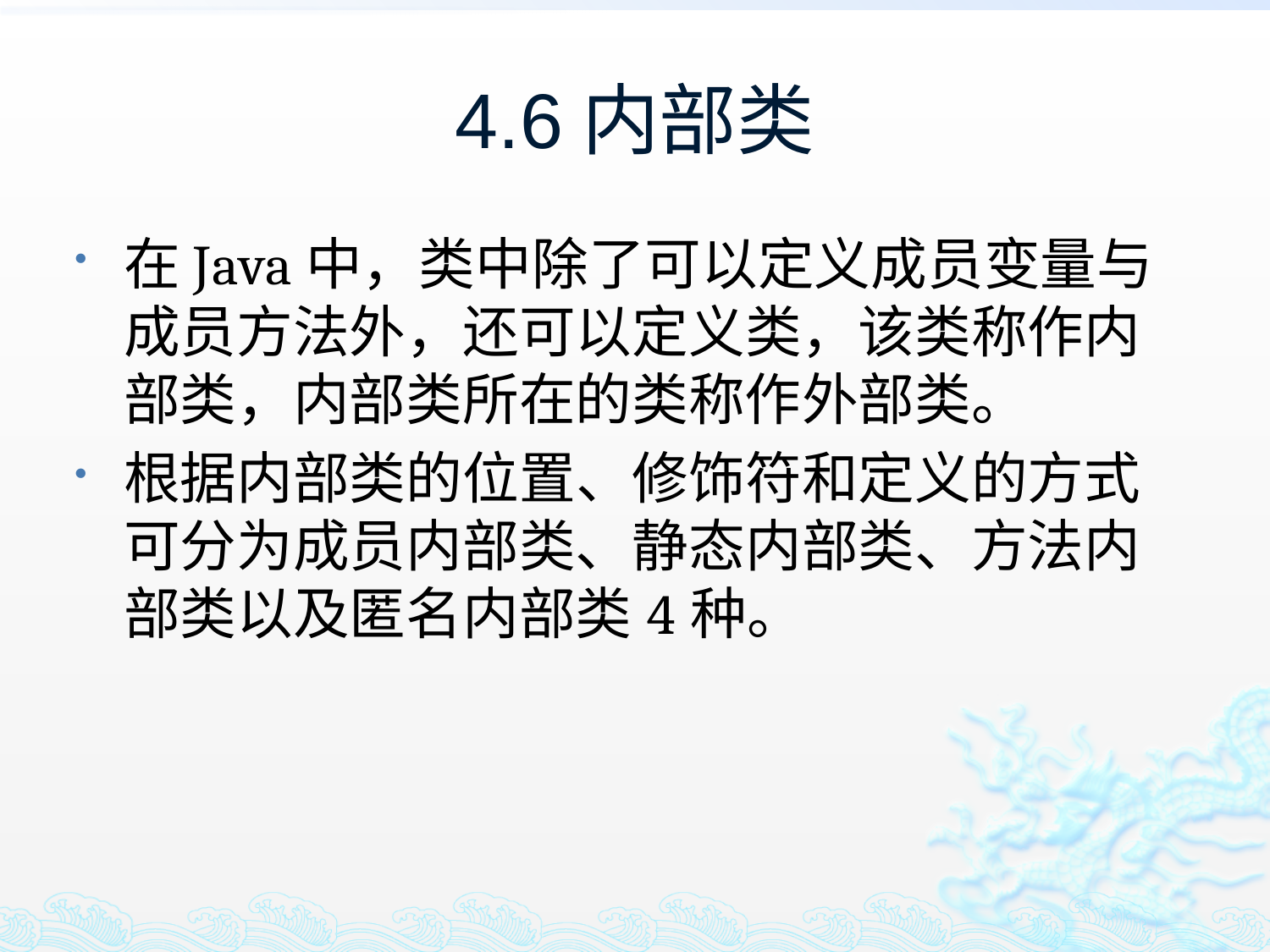

# 4.6内部类
在Java中，类中除了可以定义成员变量与成员方法外，还可以定义类，该类称作内部类，内部类所在的类称作外部类。
根据内部类的位置、修饰符和定义的方式可分为成员内部类、静态内部类、方法内部类以及匿名内部类4种。